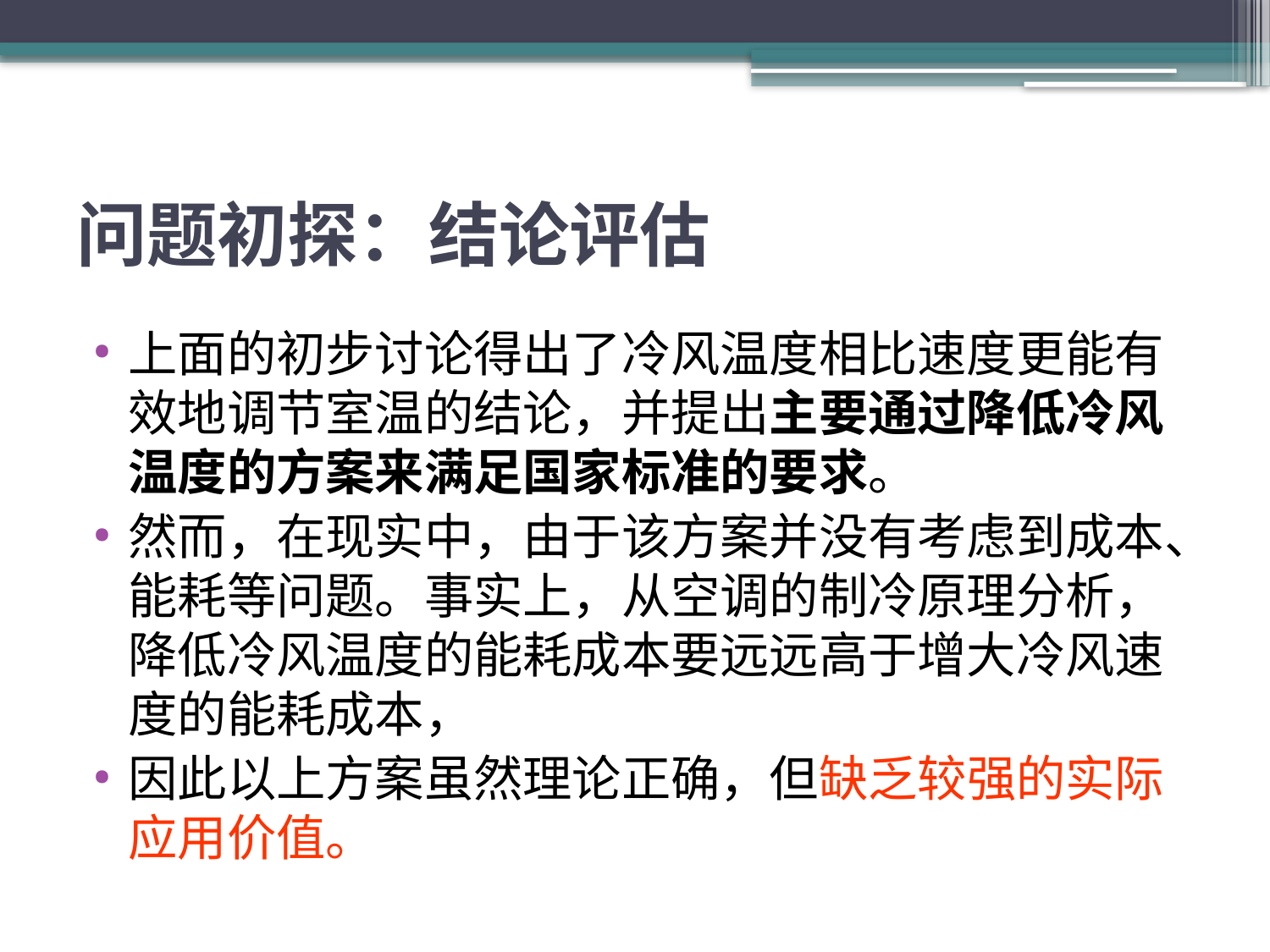

问题初探：结论评估
上面的初步讨论得出了冷风温度相比速度更能有效地调节室温的结论，并提出主要通过降低冷风温度的方案来满足国家标准的要求。
然而，在现实中，由于该方案并没有考虑到成本、能耗等问题。事实上，从空调的制冷原理分析，降低冷风温度的能耗成本要远远高于增大冷风速度的能耗成本，
因此以上方案虽然理论正确，但缺乏较强的实际应用价值。